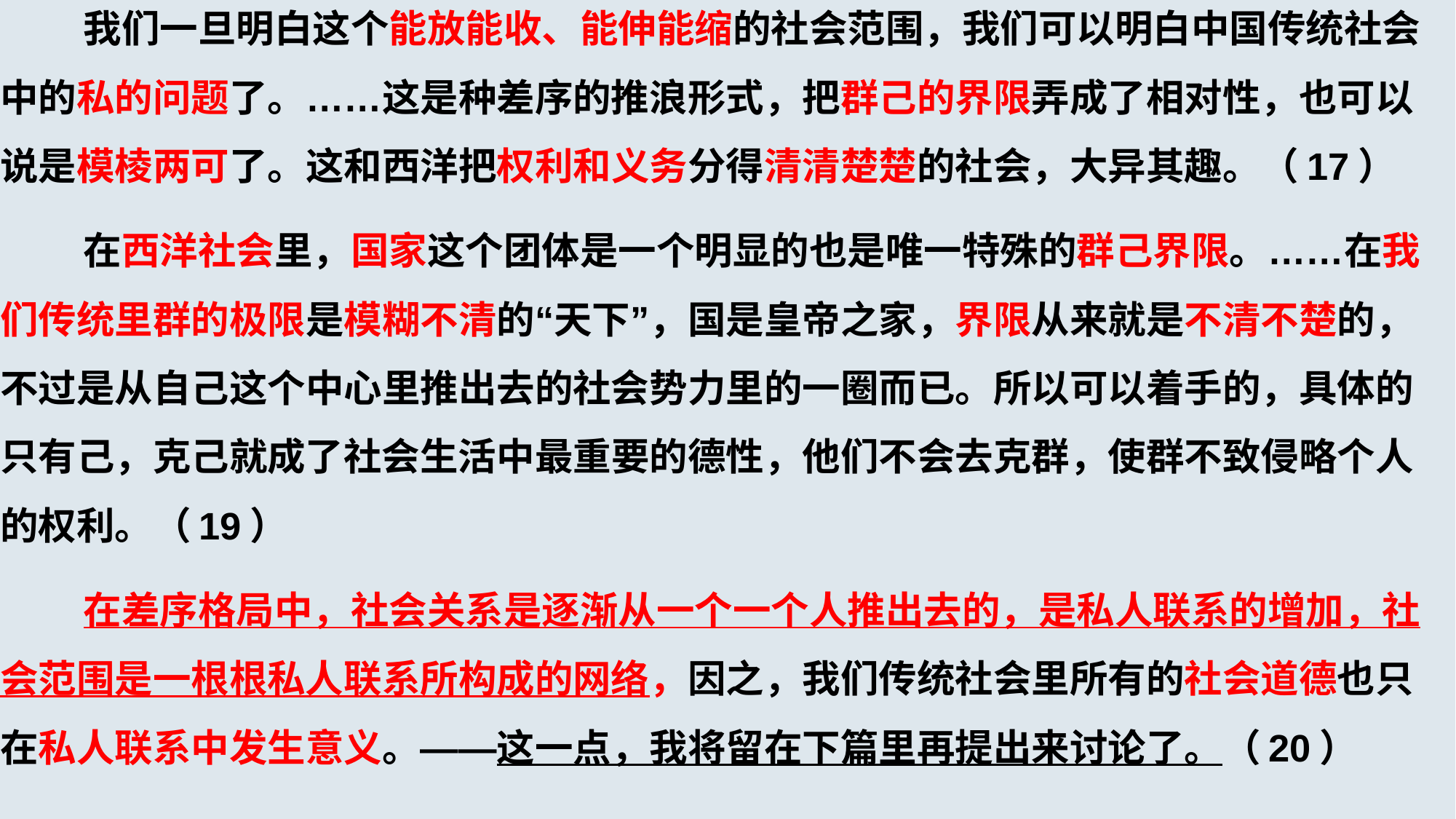

我们一旦明白这个能放能收、能伸能缩的社会范围，我们可以明白中国传统社会中的私的问题了。……这是种差序的推浪形式，把群己的界限弄成了相对性，也可以说是模棱两可了。这和西洋把权利和义务分得清清楚楚的社会，大异其趣。（17）
在西洋社会里，国家这个团体是一个明显的也是唯一特殊的群己界限。……在我们传统里群的极限是模糊不清的“天下”，国是皇帝之家，界限从来就是不清不楚的，不过是从自己这个中心里推出去的社会势力里的一圈而已。所以可以着手的，具体的只有己，克己就成了社会生活中最重要的德性，他们不会去克群，使群不致侵略个人的权利。（19）
在差序格局中，社会关系是逐渐从一个一个人推出去的，是私人联系的增加，社会范围是一根根私人联系所构成的网络，因之，我们传统社会里所有的社会道德也只在私人联系中发生意义。——这一点，我将留在下篇里再提出来讨论了。（20）